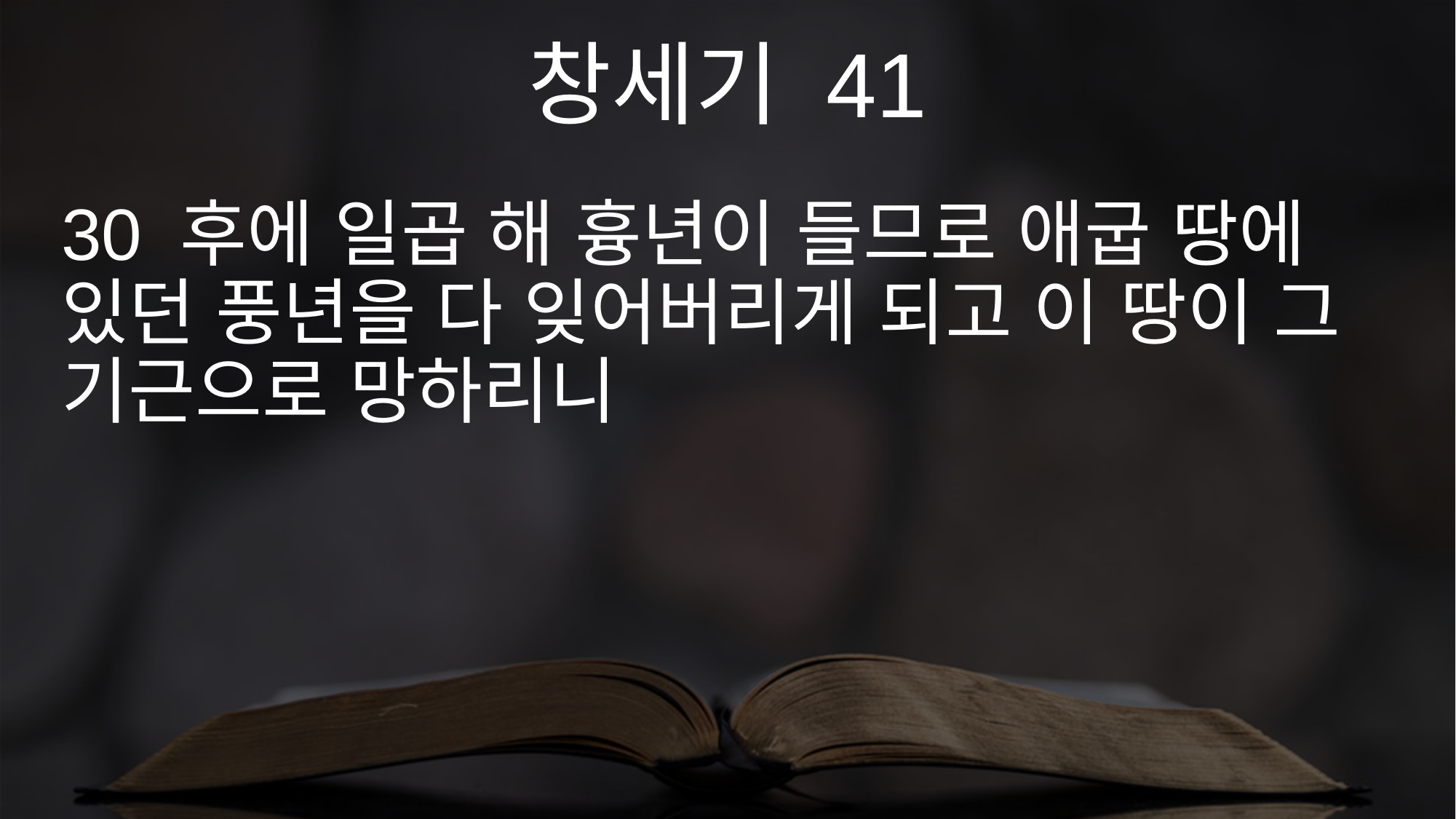

창세기 41
30 후에 일곱 해 흉년이 들므로 애굽 땅에 있던 풍년을 다 잊어버리게 되고 이 땅이 그 기근으로 망하리니